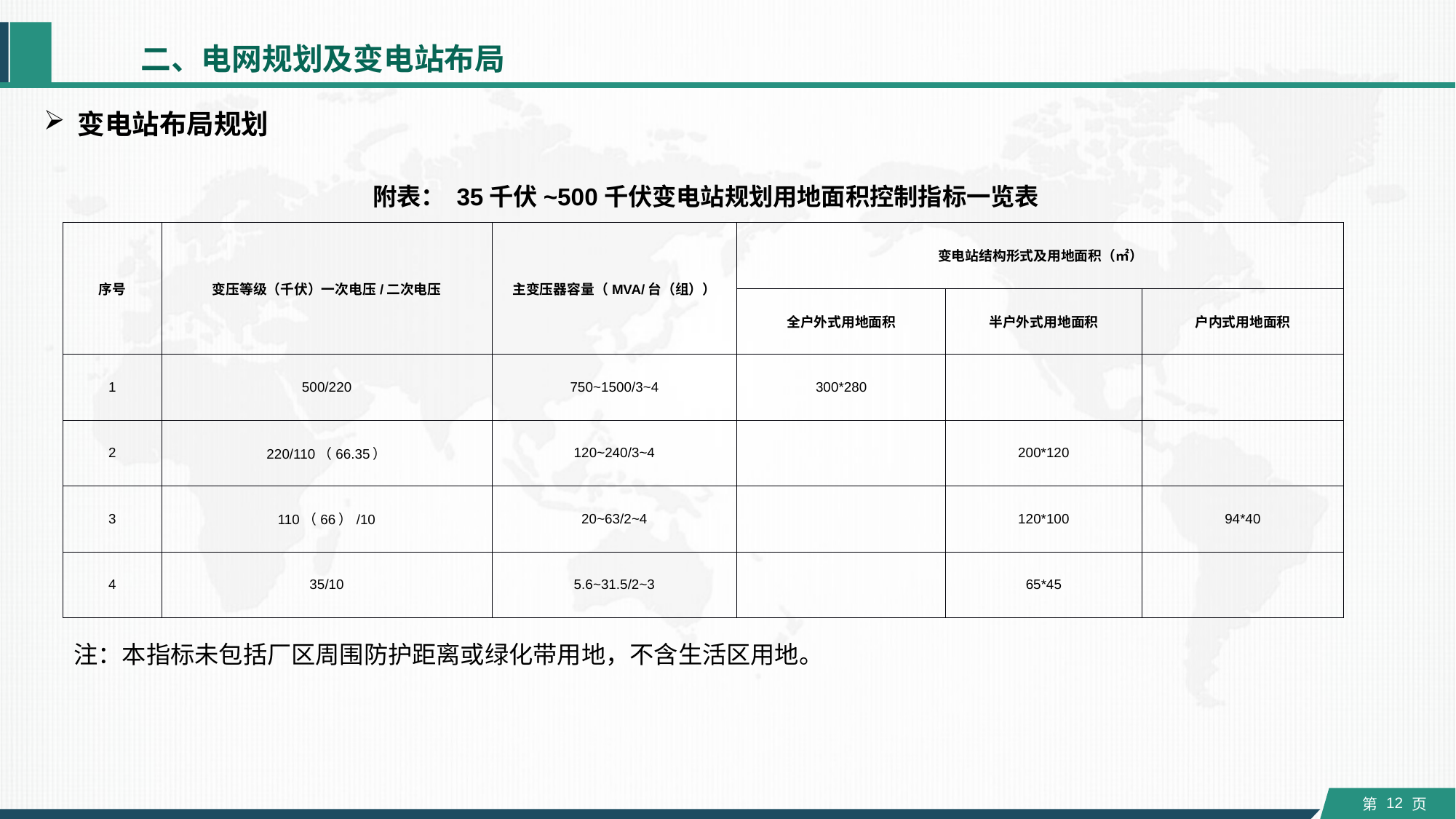

二、电网规划及变电站布局
变电站布局规划
附表： 35千伏~500千伏变电站规划用地面积控制指标一览表
| 序号 | 变压等级（千伏）一次电压/二次电压 | 主变压器容量（MVA/台（组）） | 变电站结构形式及用地面积（㎡） |  |  |
| --- | --- | --- | --- | --- | --- |
|  |  |  | 全户外式用地面积 | 半户外式用地面积 | 户内式用地面积 |
| 1 | 500/220 | 750~1500/3~4 | 300\*280 |  |  |
| 2 | 220/110（66.35） | 120~240/3~4 |  | 200\*120 |  |
| 3 | 110（66）/10 | 20~63/2~4 |  | 120\*100 | 94\*40 |
| 4 | 35/10 | 5.6~31.5/2~3 |  | 65\*45 |  |
注：本指标未包括厂区周围防护距离或绿化带用地，不含生活区用地。